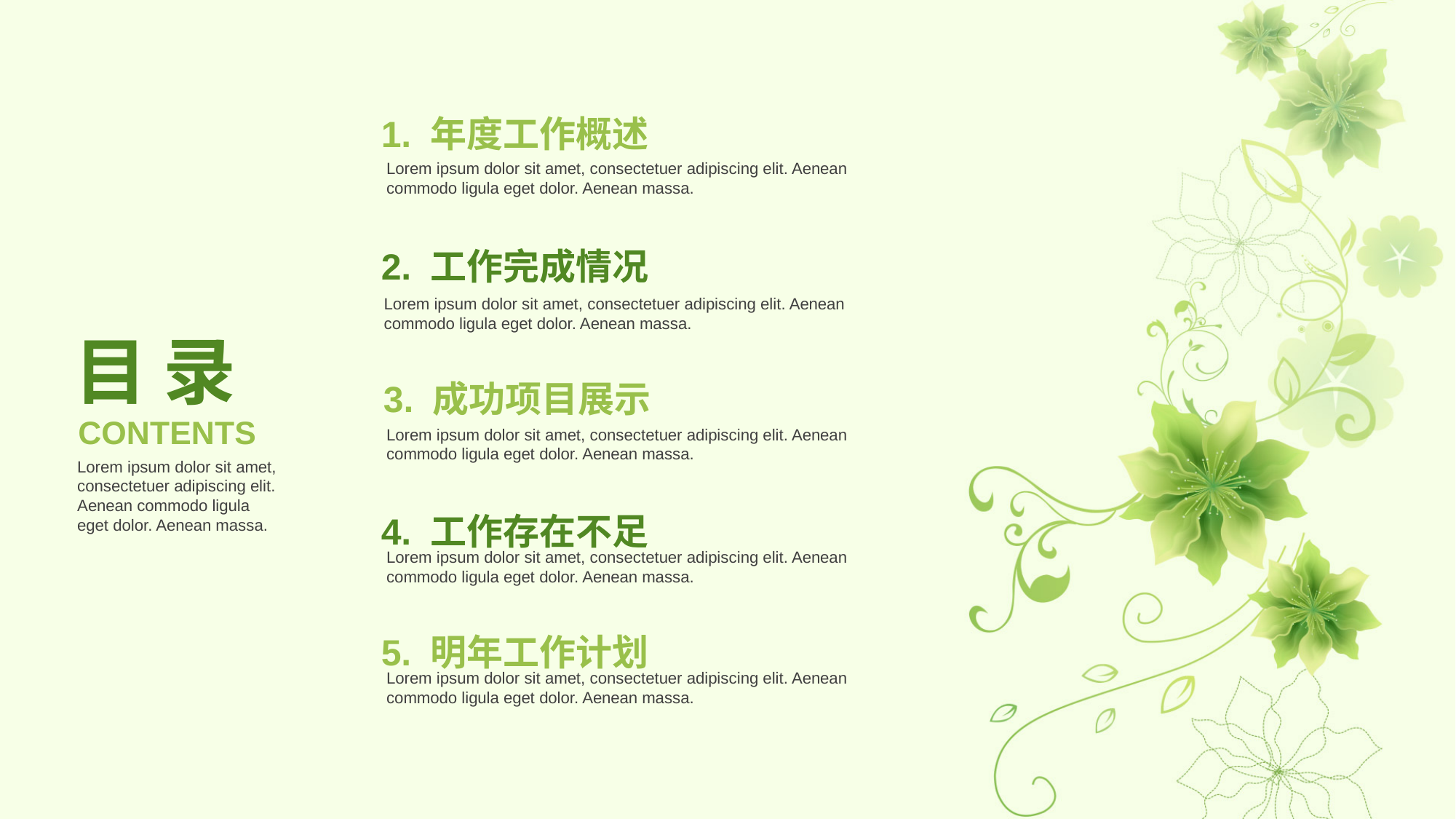

1. 年度工作概述
Lorem ipsum dolor sit amet, consectetuer adipiscing elit. Aenean commodo ligula eget dolor. Aenean massa.
2. 工作完成情况
Lorem ipsum dolor sit amet, consectetuer adipiscing elit. Aenean commodo ligula eget dolor. Aenean massa.
目 录
3. 成功项目展示
CONTENTS
Lorem ipsum dolor sit amet, consectetuer adipiscing elit. Aenean commodo ligula eget dolor. Aenean massa.
Lorem ipsum dolor sit amet, consectetuer adipiscing elit. Aenean commodo ligula eget dolor. Aenean massa.
4. 工作存在不足
Lorem ipsum dolor sit amet, consectetuer adipiscing elit. Aenean commodo ligula eget dolor. Aenean massa.
5. 明年工作计划
Lorem ipsum dolor sit amet, consectetuer adipiscing elit. Aenean commodo ligula eget dolor. Aenean massa.